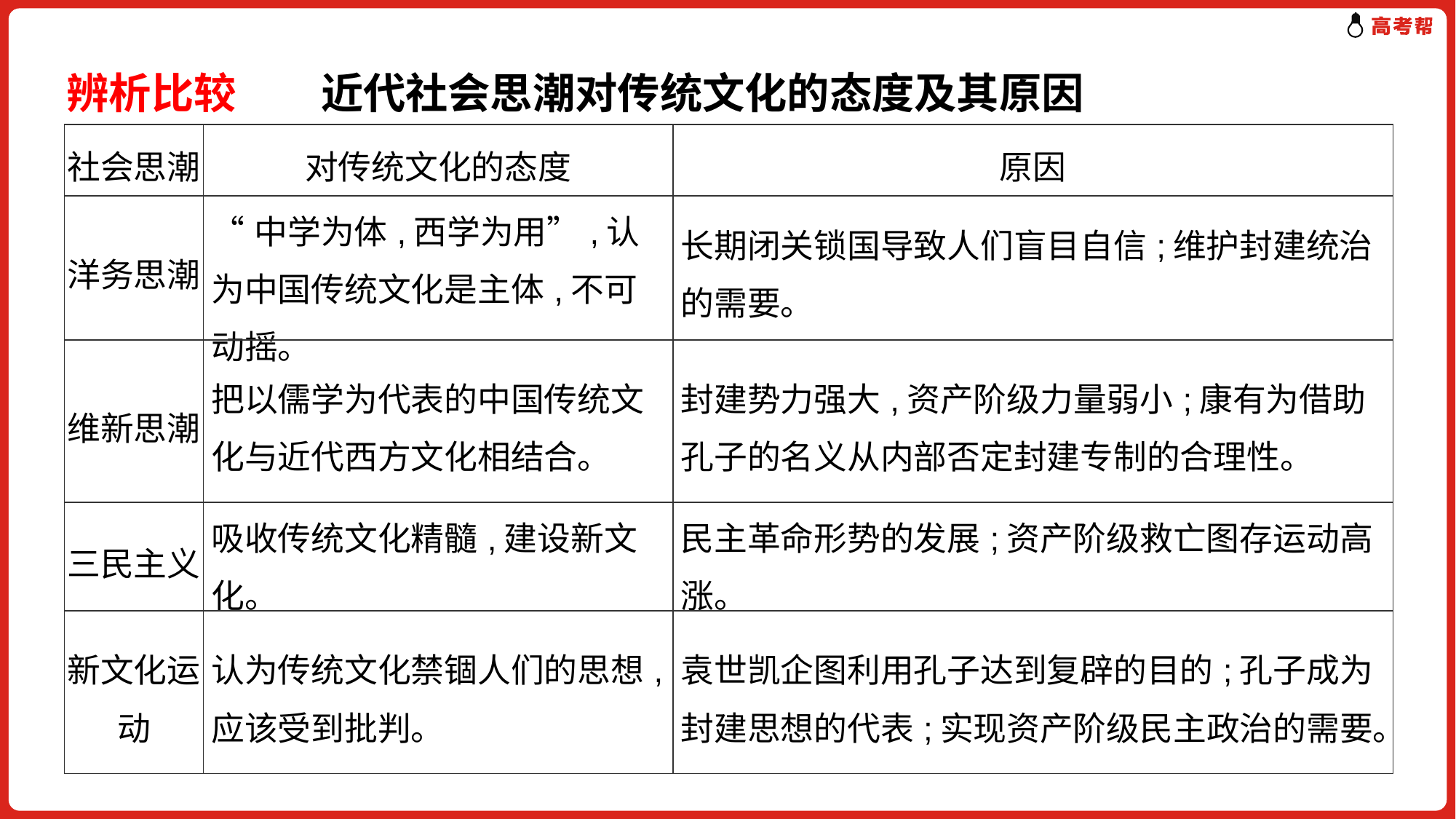

辨析比较　　近代社会思潮对传统文化的态度及其原因
| 社会思潮 | 对传统文化的态度 | 原因 |
| --- | --- | --- |
| 洋务思潮 | “中学为体,西学为用”,认为中国传统文化是主体,不可动摇。 | 长期闭关锁国导致人们盲目自信;维护封建统治的需要。 |
| 维新思潮 | 把以儒学为代表的中国传统文化与近代西方文化相结合。 | 封建势力强大,资产阶级力量弱小;康有为借助孔子的名义从内部否定封建专制的合理性。 |
| 三民主义 | 吸收传统文化精髓,建设新文化。 | 民主革命形势的发展;资产阶级救亡图存运动高涨。 |
| 新文化运动 | 认为传统文化禁锢人们的思想,应该受到批判。 | 袁世凯企图利用孔子达到复辟的目的;孔子成为封建思想的代表;实现资产阶级民主政治的需要。 |